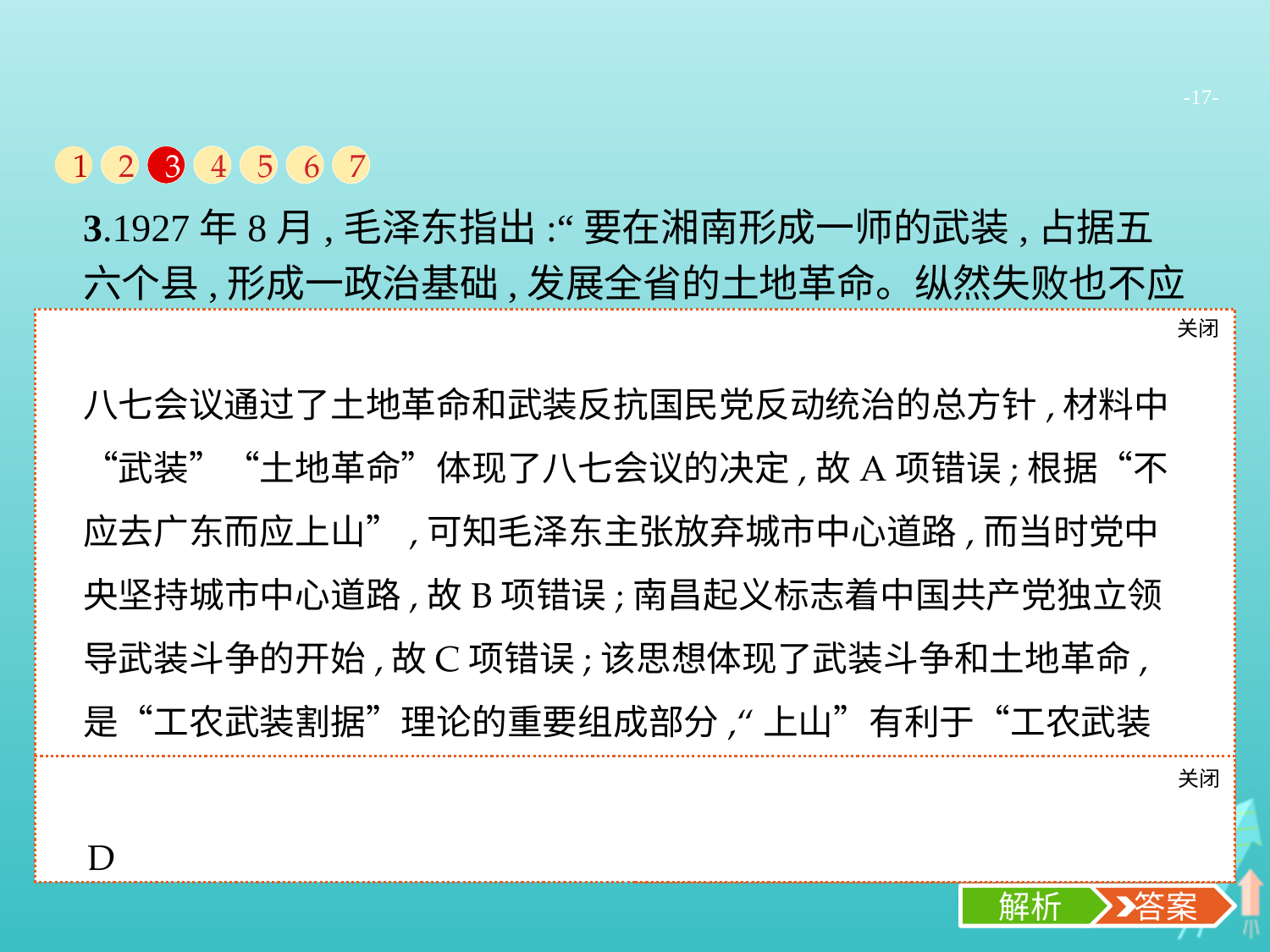

-17-
1
2
3
4
5
6
7
3.1927年8月,毛泽东指出:“要在湘南形成一师的武装,占据五六个县,形成一政治基础,发展全省的土地革命。纵然失败也不应去广东而应上山。”该思想(　　)
A.否定了八七会议上作出的决定
B.改变了中国共产党对革命道路的认识
C.标志着中国共产党独立领导武装斗争的开始
D.有利于“工农武装割据”理论的形成

关闭
解析

八七会议通过了土地革命和武装反抗国民党反动统治的总方针,材料中“武装”“土地革命”体现了八七会议的决定,故A项错误;根据“不应去广东而应上山”,可知毛泽东主张放弃城市中心道路,而当时党中央坚持城市中心道路,故B项错误;南昌起义标志着中国共产党独立领导武装斗争的开始,故C项错误;该思想体现了武装斗争和土地革命,是“工农武装割据”理论的重要组成部分,“上山”有利于“工农武装割据”理论的形成,故D项正确。

关闭
解析
  答案

D
解析
  答案